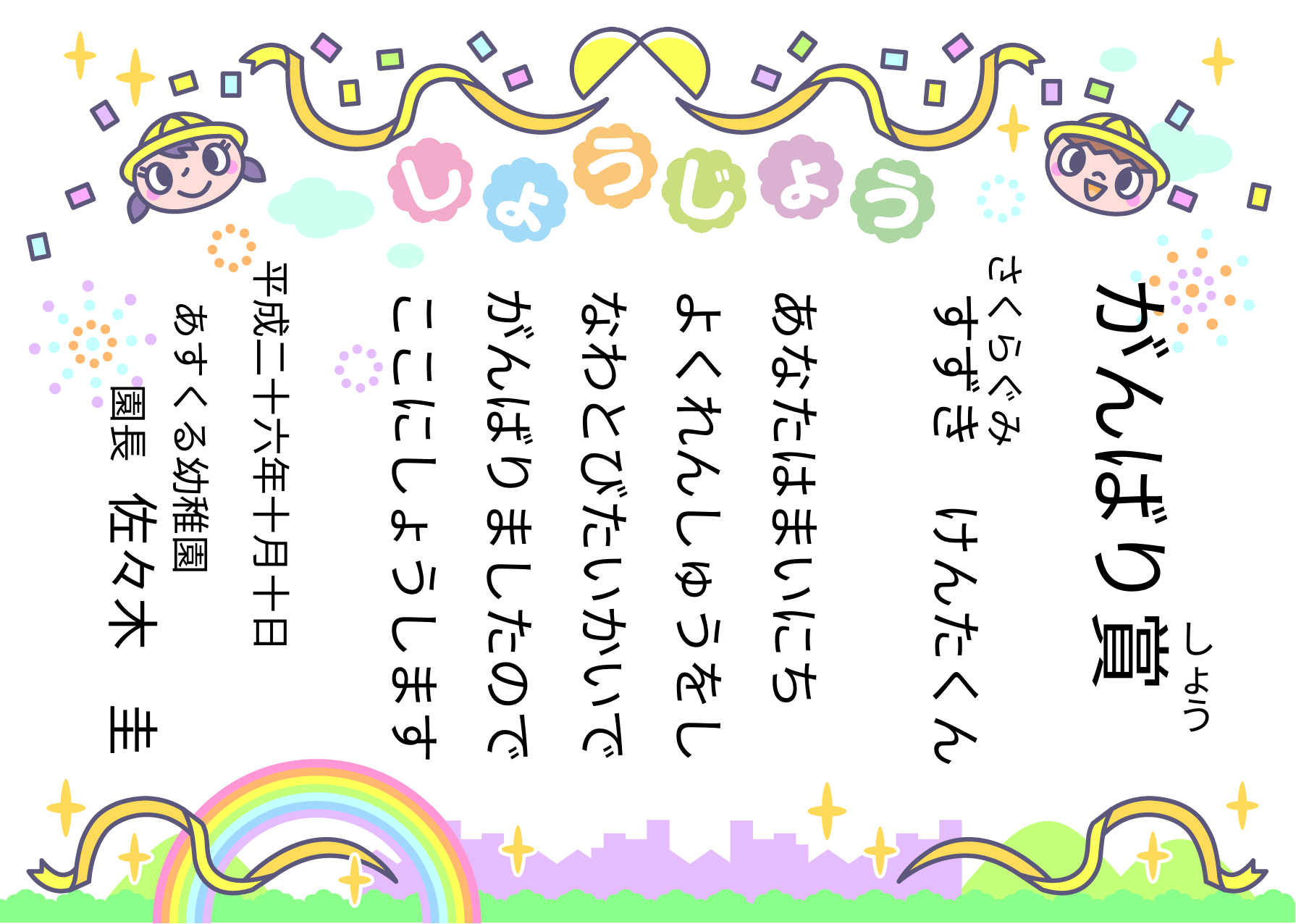

さくらぐみ
平成二十六年十月十日
がんばり賞
あなたはまいにち
よくれんしゅうをし
なわとびたいかいで
がんばりましたので
ここにしょうします
すずき　けんたくん
あすくる幼稚園
園長
佐々木　圭
し
ょ
う